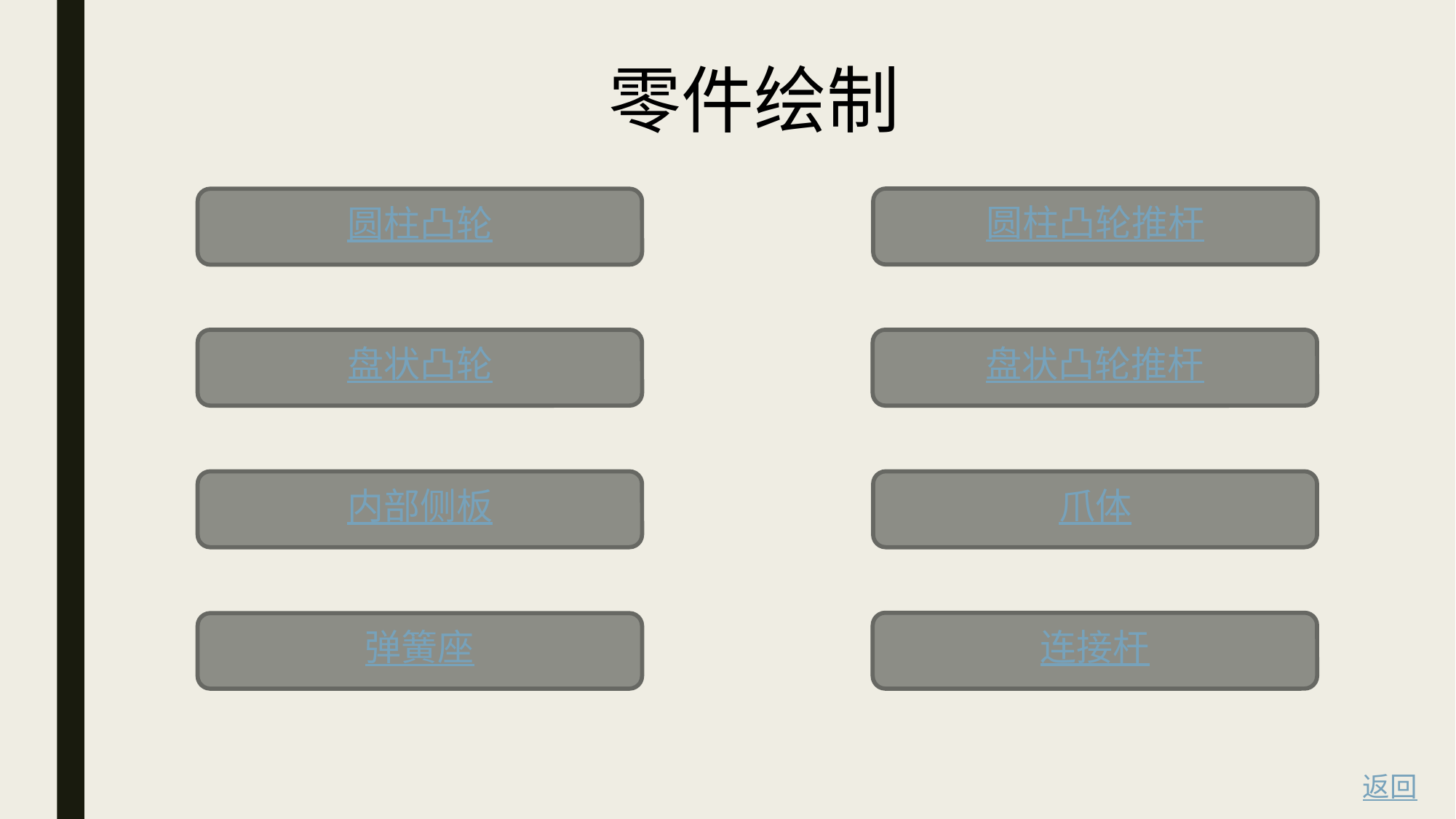

零件绘制
圆柱凸轮推杆
圆柱凸轮
盘状凸轮
盘状凸轮推杆
内部侧板
爪体
连接杆
弹簧座
返回